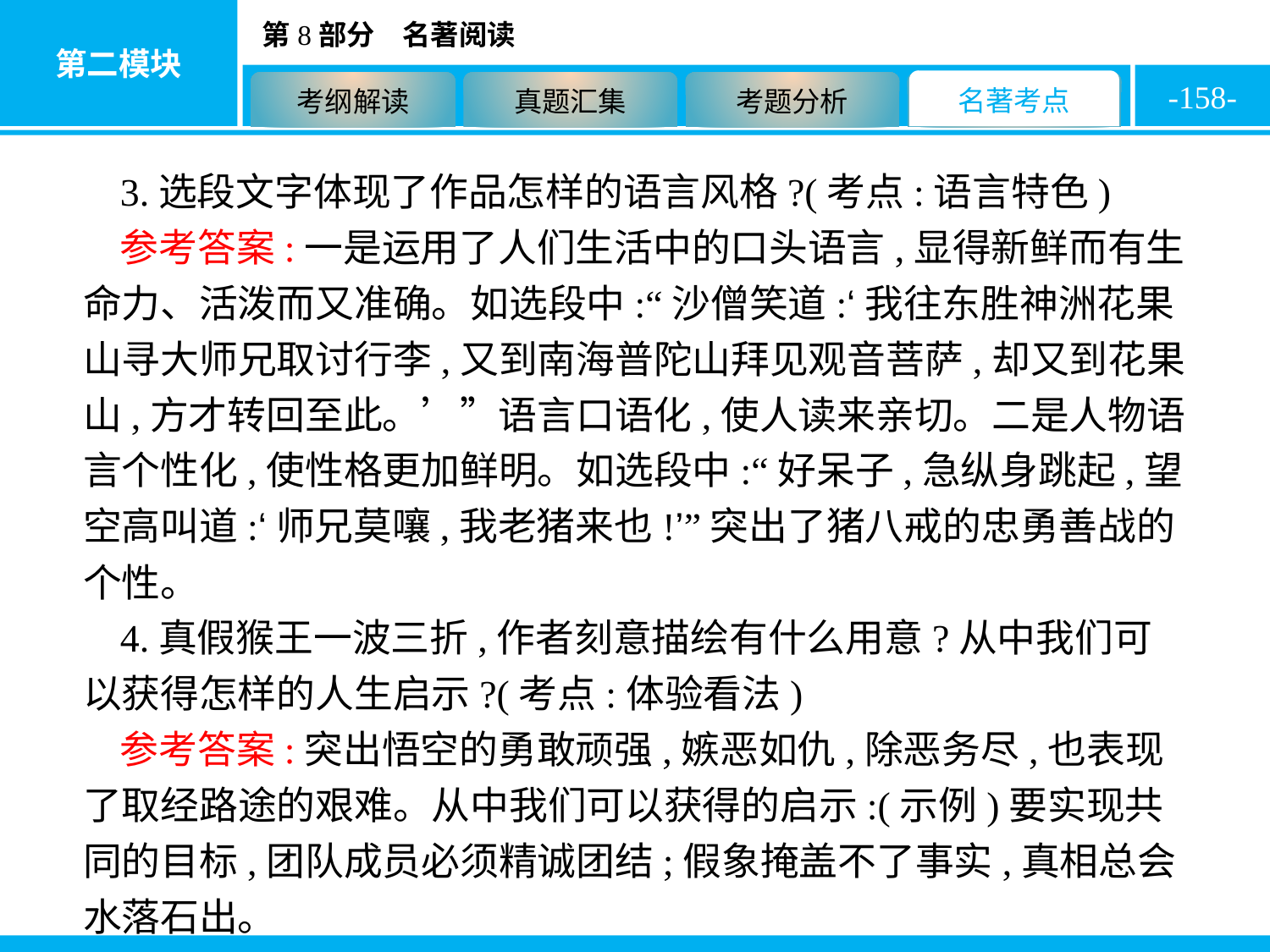

-158-
3.选段文字体现了作品怎样的语言风格?(考点:语言特色)
参考答案:一是运用了人们生活中的口头语言,显得新鲜而有生命力、活泼而又准确。如选段中:“沙僧笑道:‘我往东胜神洲花果山寻大师兄取讨行李,又到南海普陀山拜见观音菩萨,却又到花果山,方才转回至此。’”语言口语化,使人读来亲切。二是人物语言个性化,使性格更加鲜明。如选段中:“好呆子,急纵身跳起,望空高叫道:‘师兄莫嚷,我老猪来也!’”突出了猪八戒的忠勇善战的个性。
4.真假猴王一波三折,作者刻意描绘有什么用意?从中我们可以获得怎样的人生启示?(考点:体验看法)
参考答案:突出悟空的勇敢顽强,嫉恶如仇,除恶务尽,也表现了取经路途的艰难。从中我们可以获得的启示:(示例)要实现共同的目标,团队成员必须精诚团结;假象掩盖不了事实,真相总会水落石出。